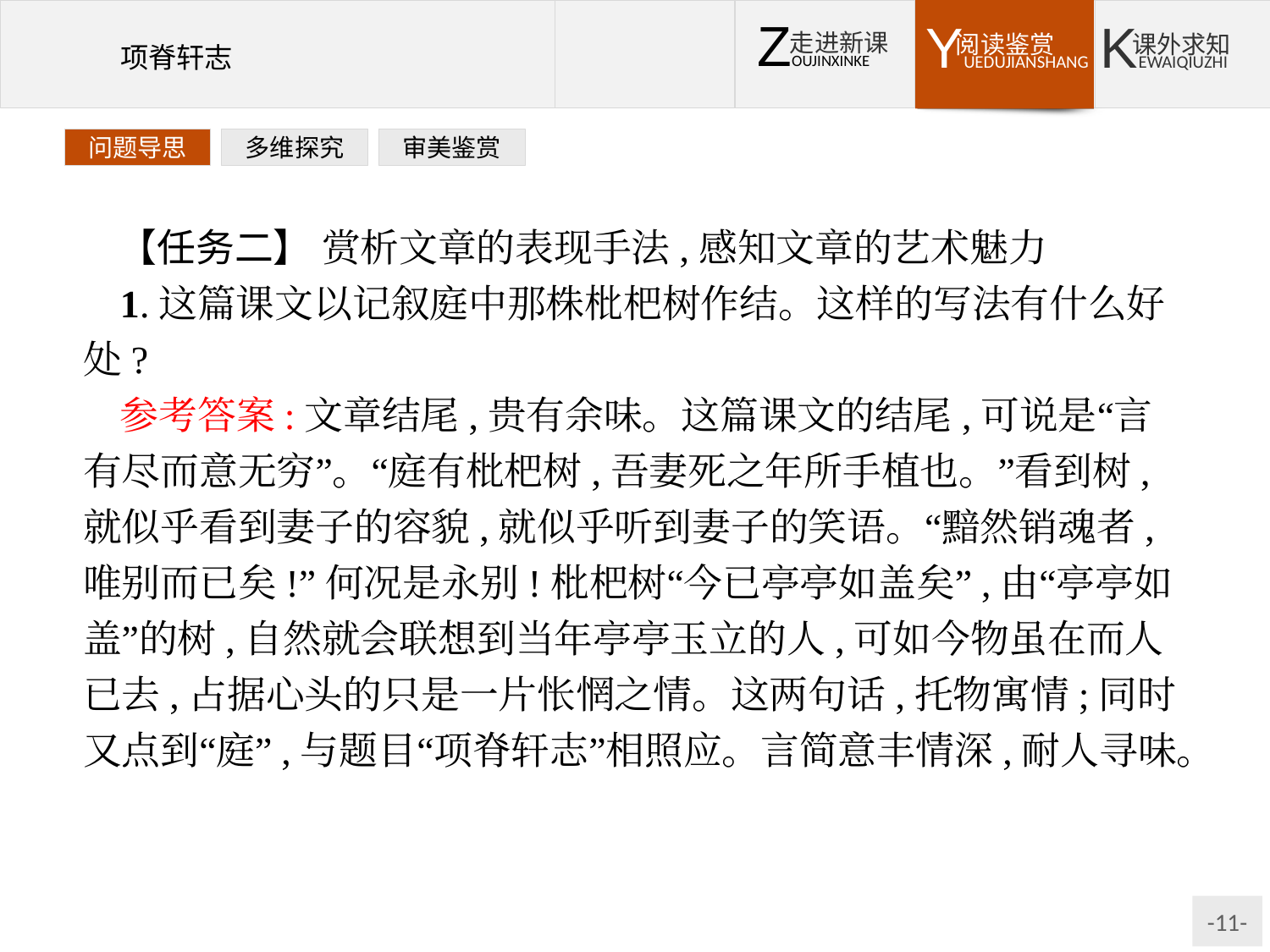

问题导思
多维探究
审美鉴赏
【任务二】 赏析文章的表现手法,感知文章的艺术魅力
1.这篇课文以记叙庭中那株枇杷树作结。这样的写法有什么好处?
参考答案:文章结尾,贵有余味。这篇课文的结尾,可说是“言有尽而意无穷”。“庭有枇杷树,吾妻死之年所手植也。”看到树,就似乎看到妻子的容貌,就似乎听到妻子的笑语。“黯然销魂者,唯别而已矣!”何况是永别!枇杷树“今已亭亭如盖矣”,由“亭亭如盖”的树,自然就会联想到当年亭亭玉立的人,可如今物虽在而人已去,占据心头的只是一片怅惘之情。这两句话,托物寓情;同时又点到“庭”,与题目“项脊轩志”相照应。言简意丰情深,耐人寻味。